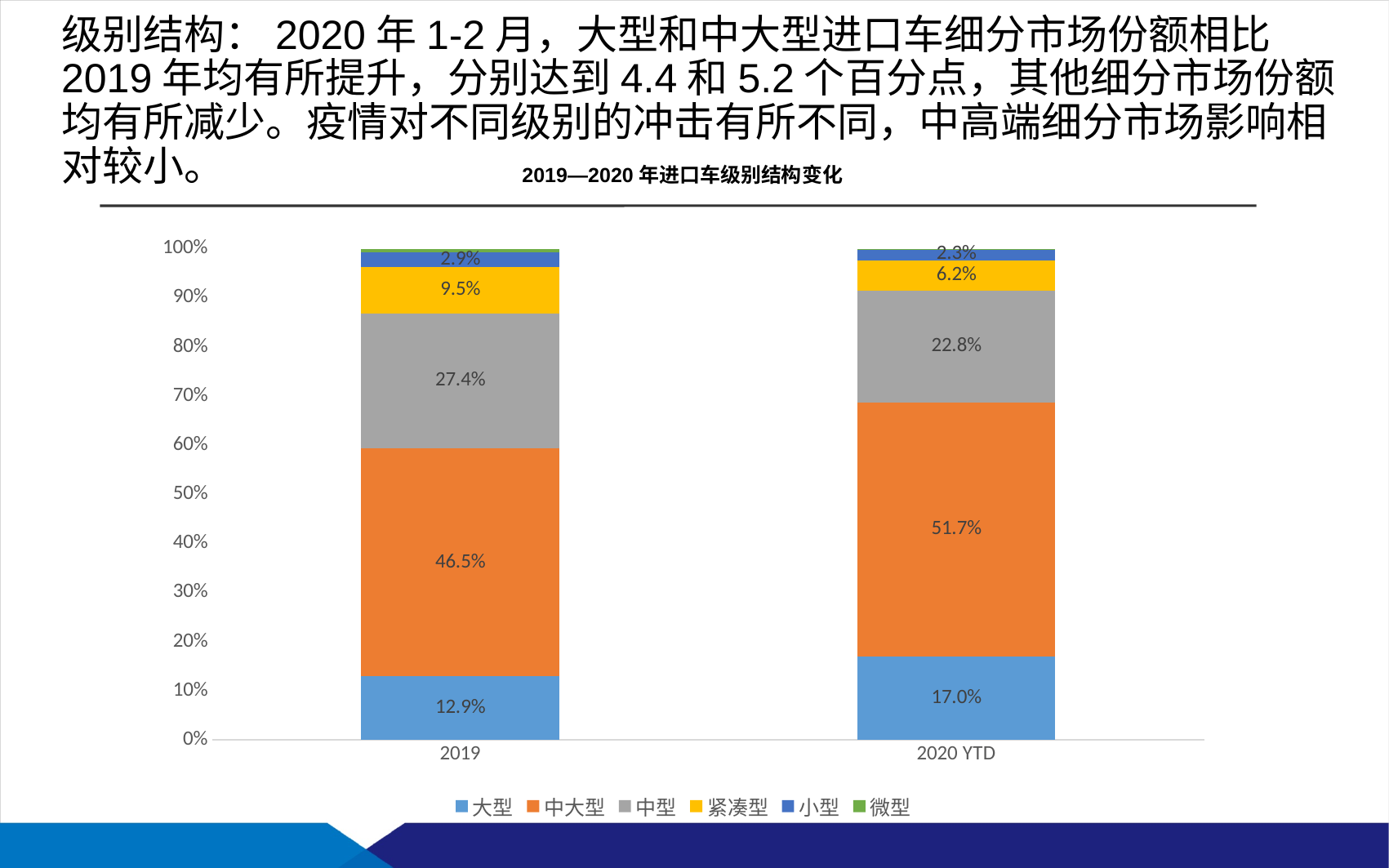

级别结构：2020年1-2月，大型和中大型进口车细分市场份额相比2019年均有所提升，分别达到4.4和5.2个百分点，其他细分市场份额均有所减少。疫情对不同级别的冲击有所不同，中高端细分市场影响相对较小。
2019—2020年进口车级别结构变化

### Chart

| Category | 大型 | 中大型 | 中型 | 紧凑型 | 小型 | 微型 |
|---|---|---|---|---|---|---|
| 2019 | 0.12919928755619614 | 0.464548588882014 | 0.2743319945207635 | 0.0949182942836399 | 0.029112914474554812 | 0.007888920282831606 |
| 2020 YTD | 0.1698316197590508 | 0.5167720523308331 | 0.2280288651841627 | 0.06200330873770642 | 0.023059668923239317 | 0.00030448506500756136 |